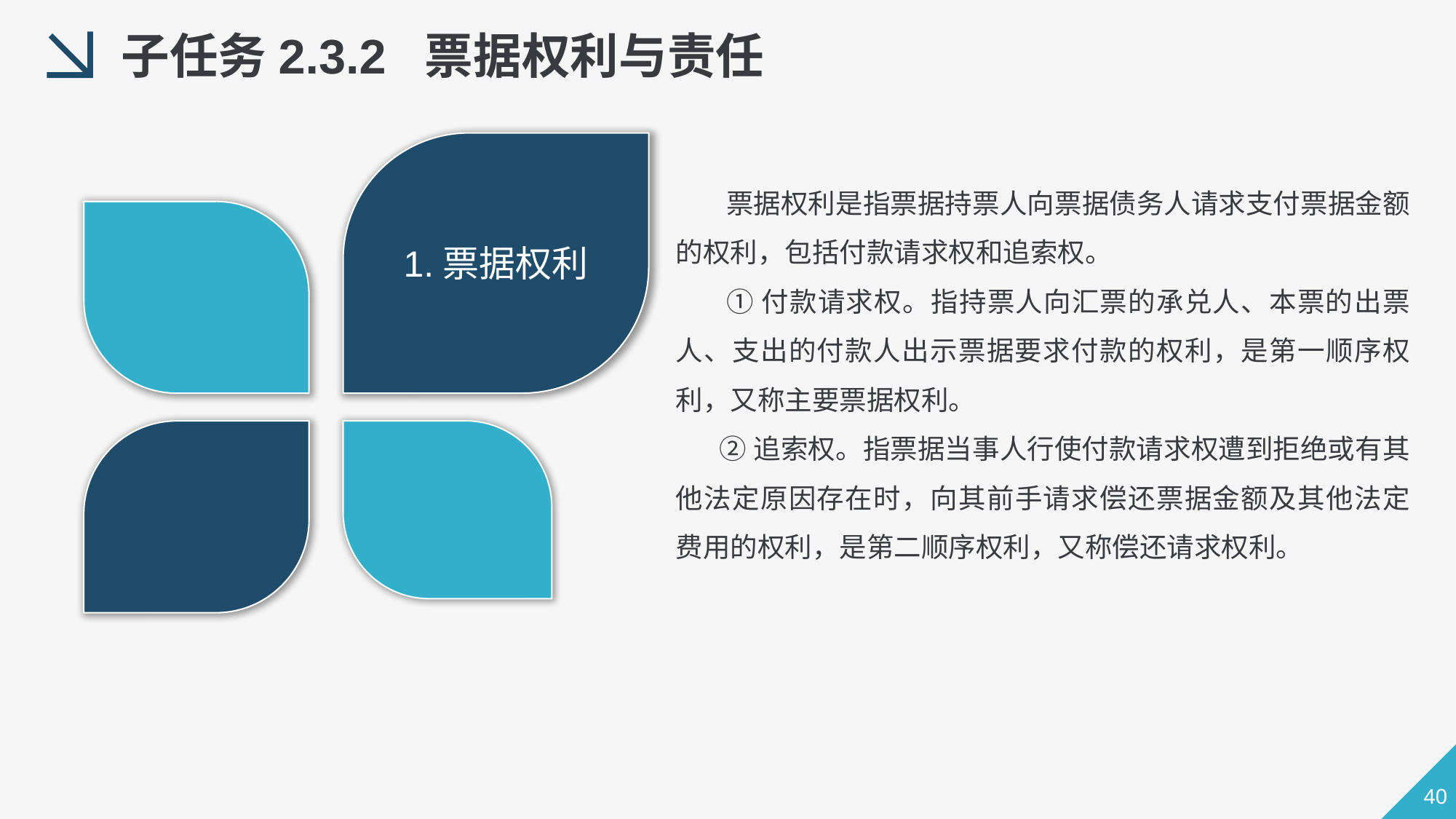

子任务2.3.2  票据权利与责任

       票据权利是指票据持票人向票据债务人请求支付票据金额的权利，包括付款请求权和追索权。
       ①付款请求权。指持票人向汇票的承兑人、本票的出票人、支出的付款人出示票据要求付款的权利，是第一顺序权利，又称主要票据权利。
       ②追索权。指票据当事人行使付款请求权遭到拒绝或有其他法定原因存在时，向其前手请求偿还票据金额及其他法定费用的权利，是第二顺序权利，又称偿还请求权利。

1.票据权利